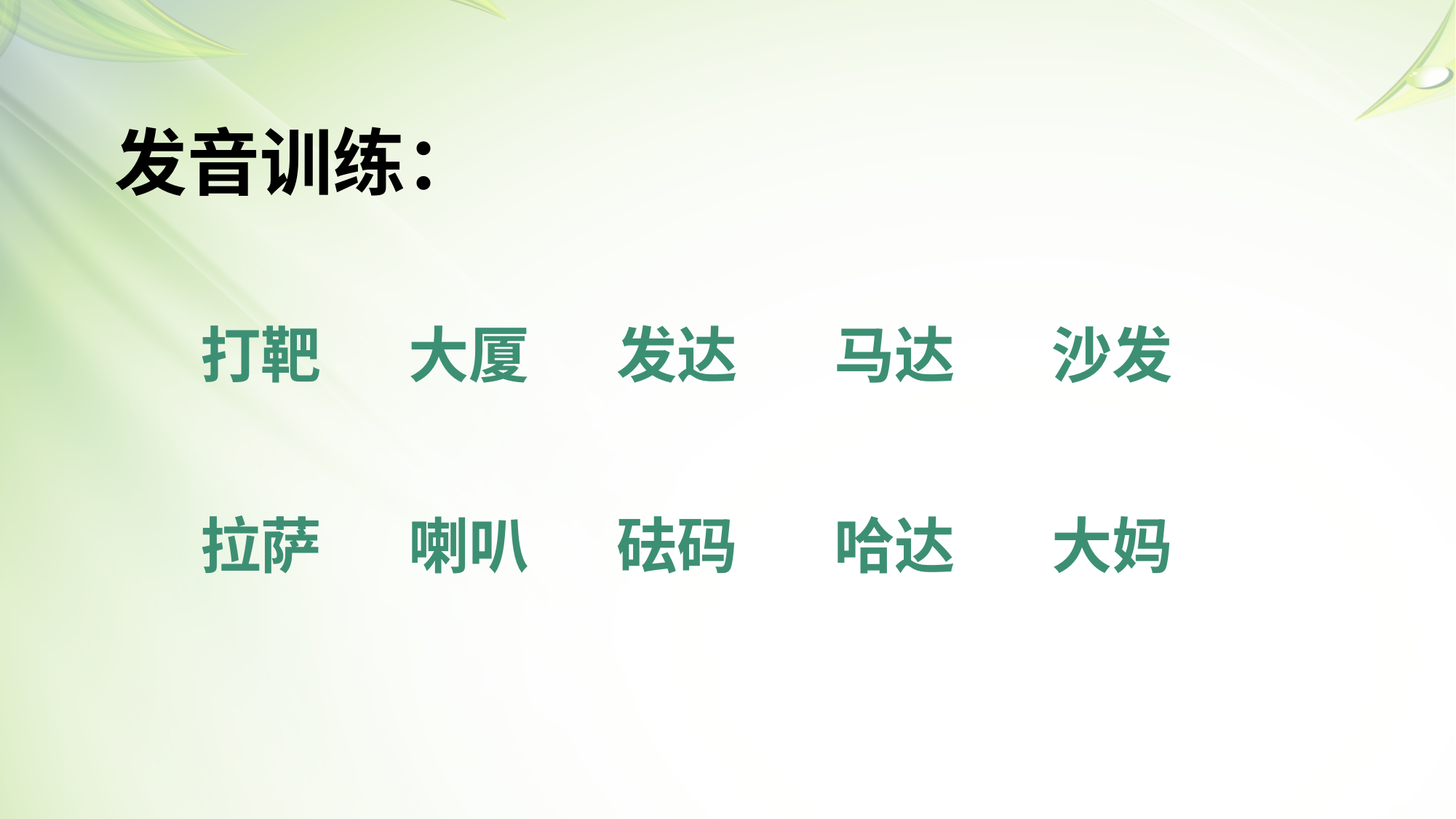

# 发音训练：
大厦
发达
马达
沙发
打靶
喇叭
砝码
哈达
大妈
拉萨